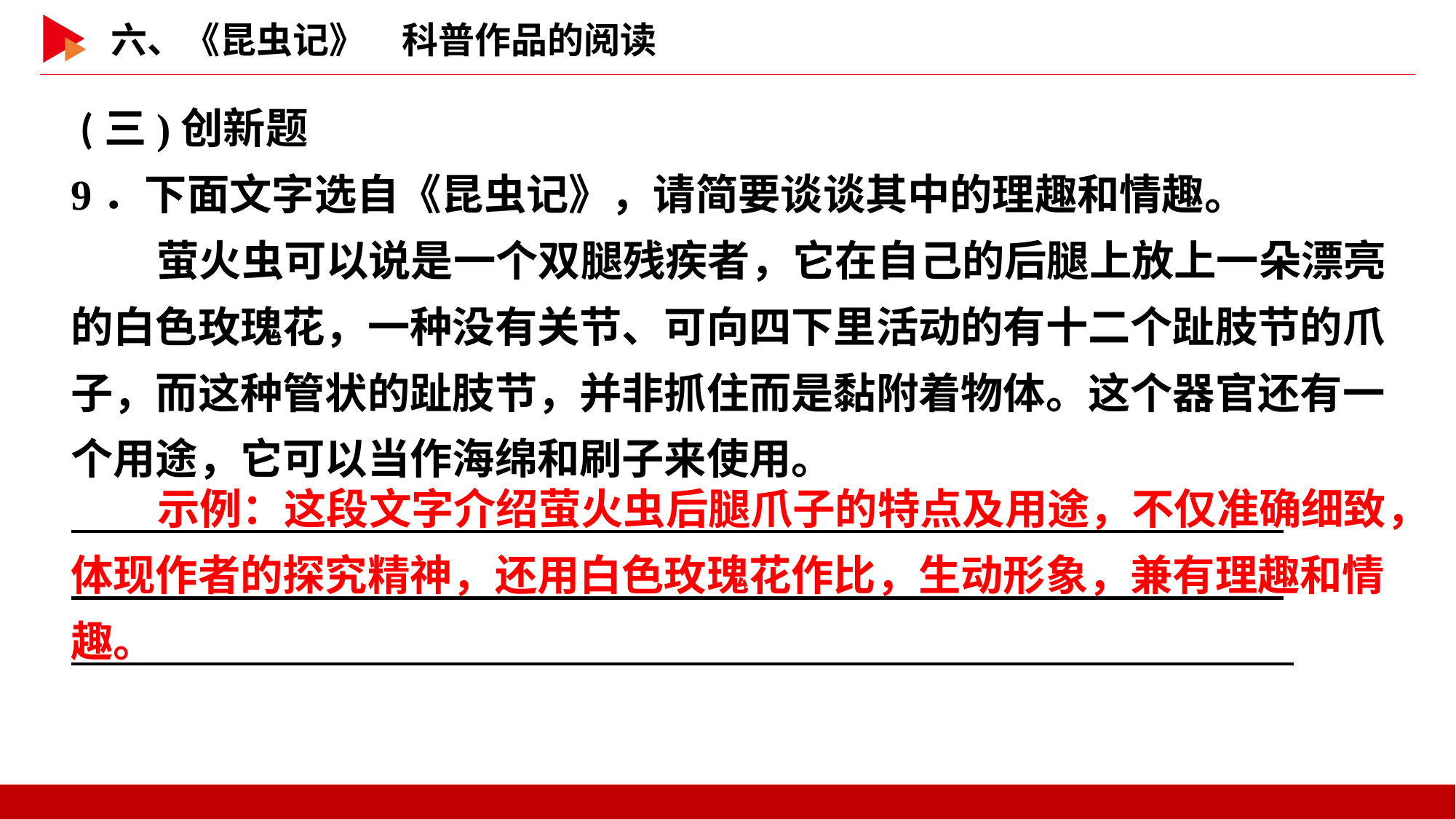

(三)创新题
9．下面文字选自《昆虫记》，请简要谈谈其中的理趣和情趣。
萤火虫可以说是一个双腿残疾者，它在自己的后腿上放上一朵漂亮的白色玫瑰花，一种没有关节、可向四下里活动的有十二个趾肢节的爪子，而这种管状的趾肢节，并非抓住而是黏附着物体。这个器官还有一个用途，它可以当作海绵和刷子来使用。
示例：这段文字介绍萤火虫后腿爪子的特点及用途，不仅准确细致，体现作者的探究精神，还用白色玫瑰花作比，生动形象，兼有理趣和情趣。